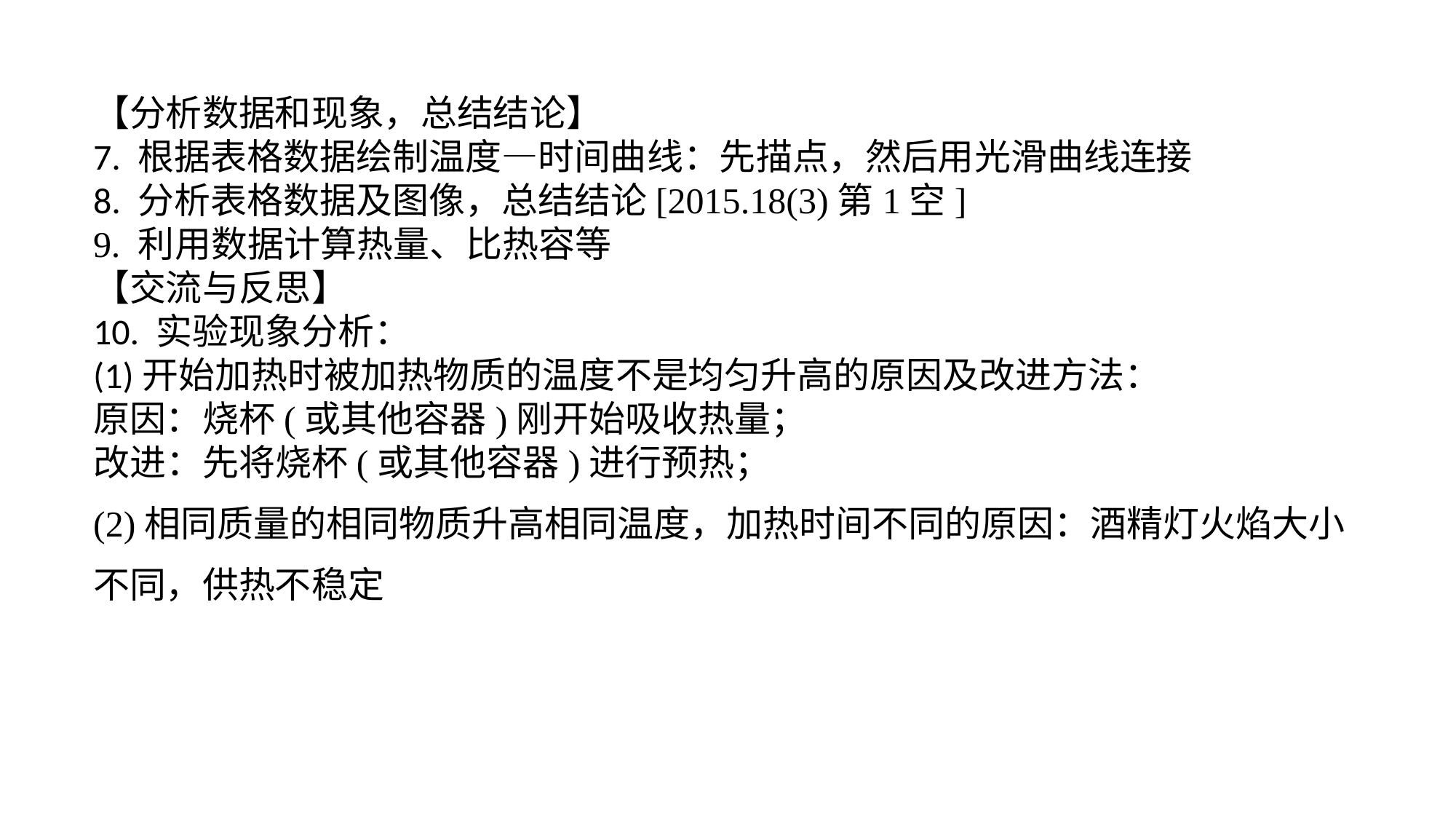

【分析数据和现象，总结结论】7. 根据表格数据绘制温度—时间曲线：先描点，然后用光滑曲线连接8. 分析表格数据及图像，总结结论[2015.18(3)第1空]9. 利用数据计算热量、比热容等【交流与反思】10. 实验现象分析：(1)开始加热时被加热物质的温度不是均匀升高的原因及改进方法：原因：烧杯(或其他容器)刚开始吸收热量；改进：先将烧杯(或其他容器)进行预热；(2)相同质量的相同物质升高相同温度，加热时间不同的原因：酒精灯火焰大小不同，供热不稳定